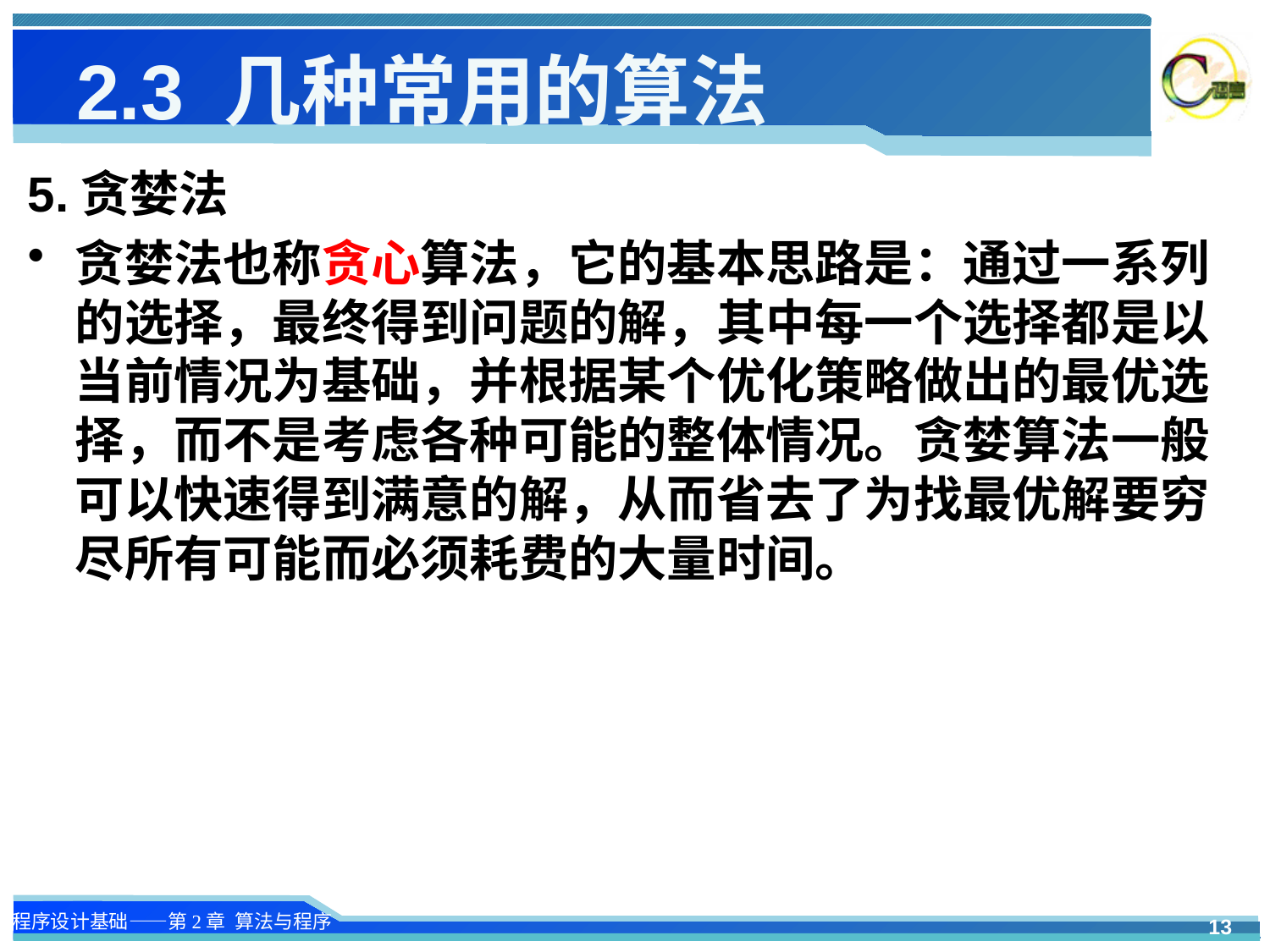

# 2.3 几种常用的算法
5.贪婪法
贪婪法也称贪心算法，它的基本思路是：通过一系列的选择，最终得到问题的解，其中每一个选择都是以当前情况为基础，并根据某个优化策略做出的最优选择，而不是考虑各种可能的整体情况。贪婪算法一般可以快速得到满意的解，从而省去了为找最优解要穷尽所有可能而必须耗费的大量时间。
13